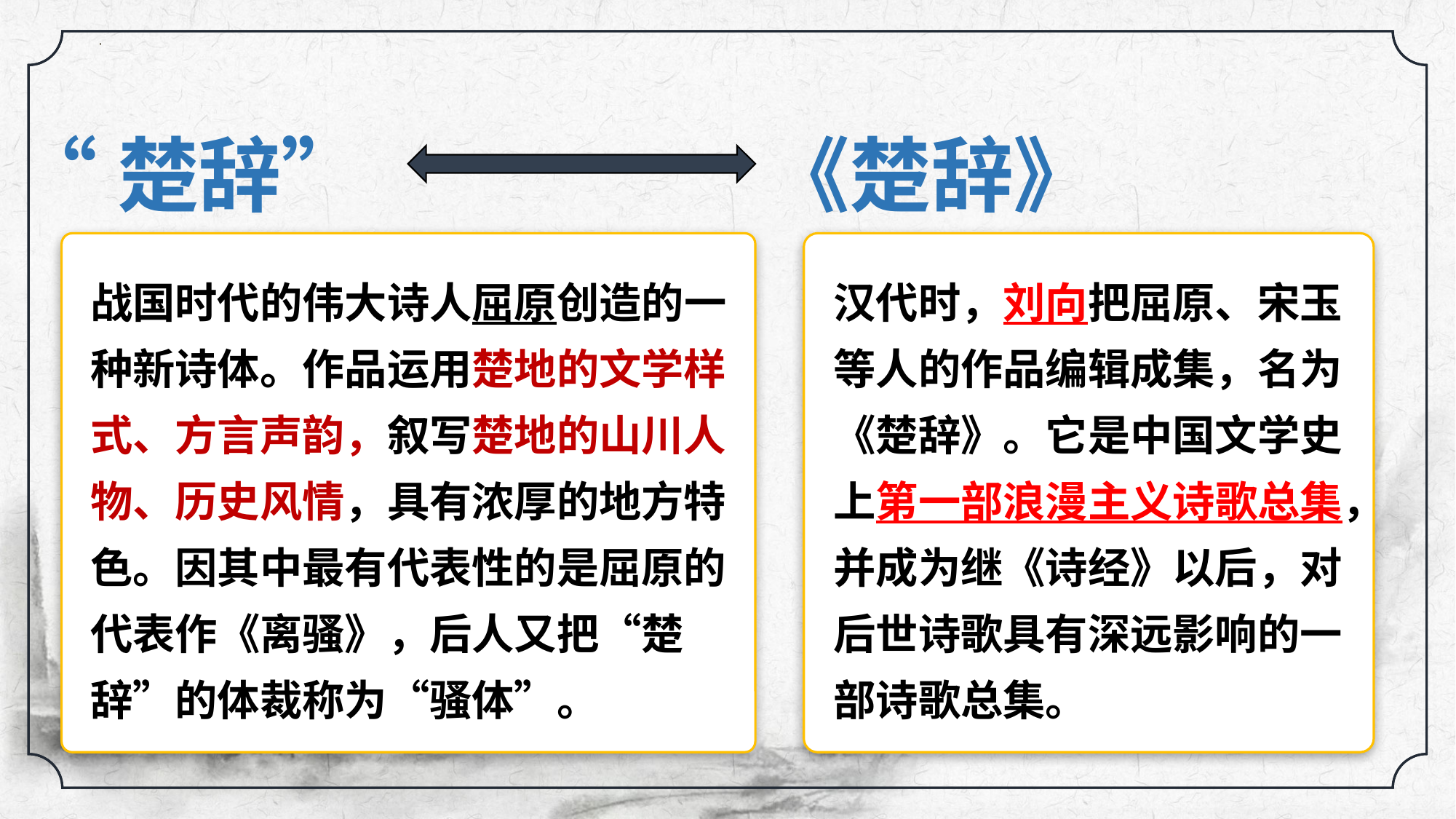

《楚辞》
“楚辞”

战国时代的伟大诗人屈原创造的一种新诗体。作品运用楚地的文学样式、方言声韵，叙写楚地的山川人物、历史风情，具有浓厚的地方特色。因其中最有代表性的是屈原的代表作《离骚》，后人又把“楚辞”的体裁称为“骚体”。
汉代时，刘向把屈原、宋玉等人的作品编辑成集，名为《楚辞》。它是中国文学史上第一部浪漫主义诗歌总集，并成为继《诗经》以后，对后世诗歌具有深远影响的一部诗歌总集。